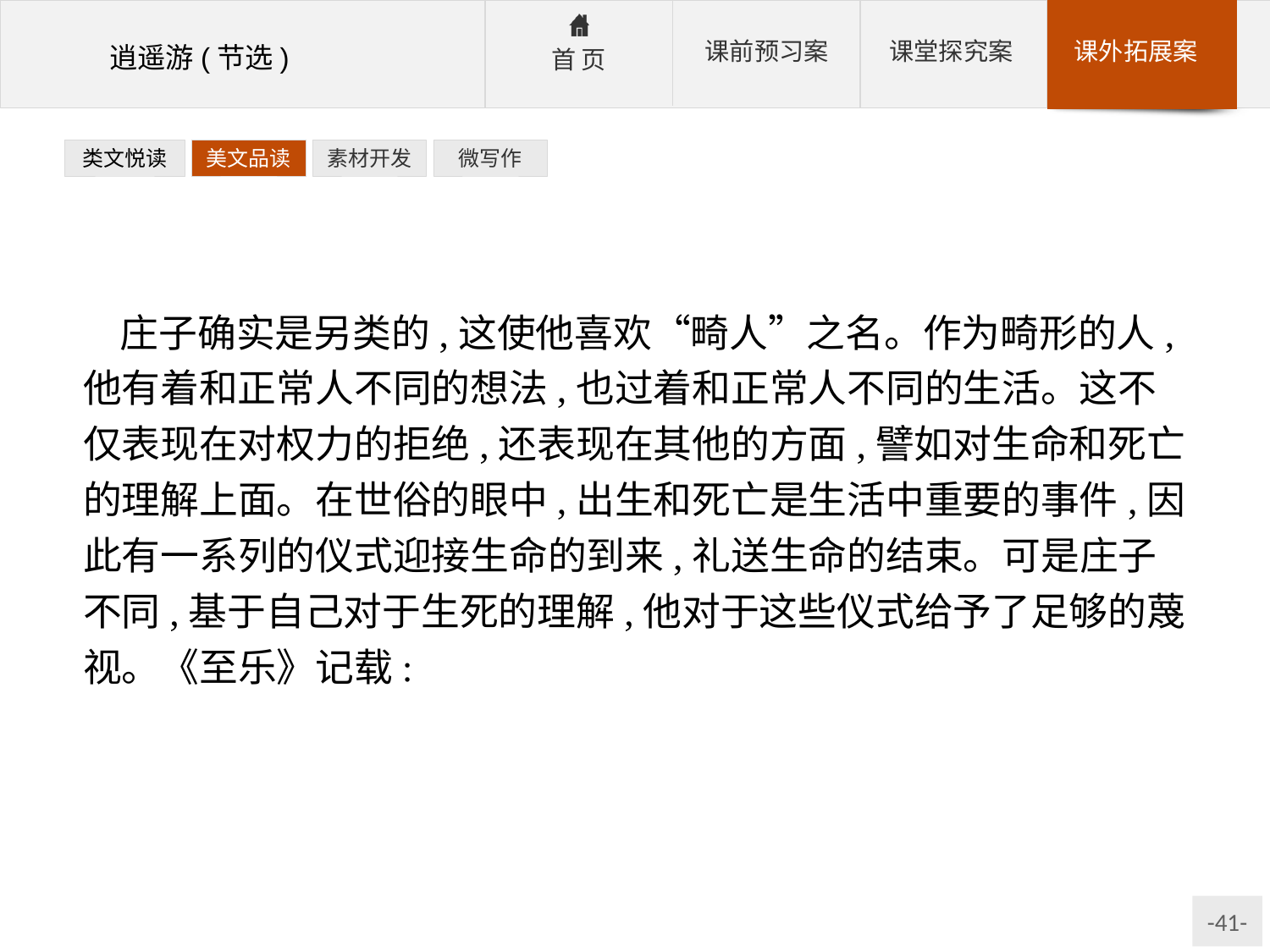

类文悦读
美文品读
素材开发
微写作
庄子确实是另类的,这使他喜欢“畸人”之名。作为畸形的人,他有着和正常人不同的想法,也过着和正常人不同的生活。这不仅表现在对权力的拒绝,还表现在其他的方面,譬如对生命和死亡的理解上面。在世俗的眼中,出生和死亡是生活中重要的事件,因此有一系列的仪式迎接生命的到来,礼送生命的结束。可是庄子不同,基于自己对于生死的理解,他对于这些仪式给予了足够的蔑视。《至乐》记载: